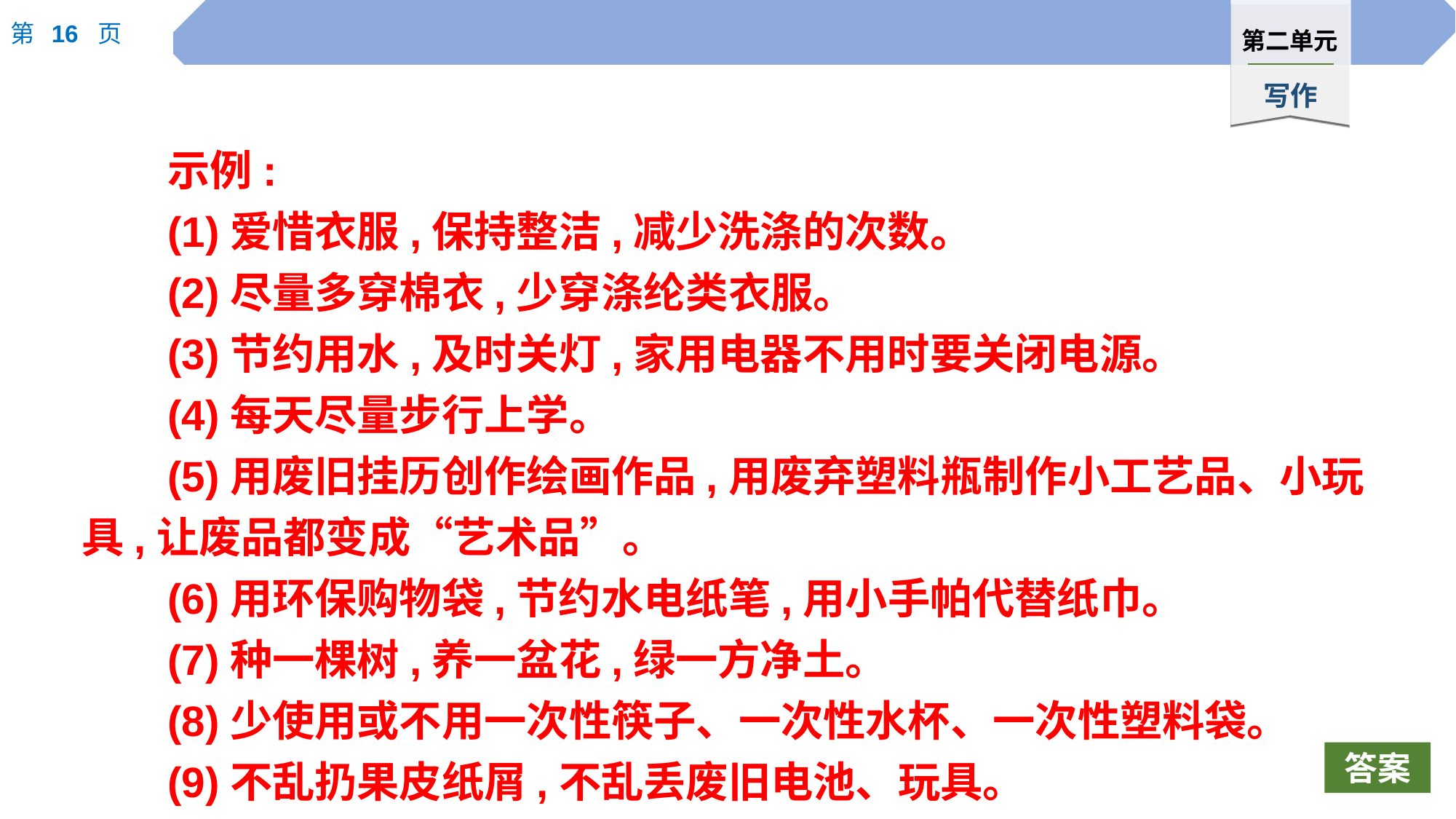

示例:
(1)爱惜衣服,保持整洁,减少洗涤的次数。
(2)尽量多穿棉衣,少穿涤纶类衣服。
(3)节约用水,及时关灯,家用电器不用时要关闭电源。
(4)每天尽量步行上学。
(5)用废旧挂历创作绘画作品,用废弃塑料瓶制作小工艺品、小玩具,让废品都变成“艺术品”。
(6)用环保购物袋,节约水电纸笔,用小手帕代替纸巾。
(7)种一棵树,养一盆花,绿一方净土。
(8)少使用或不用一次性筷子、一次性水杯、一次性塑料袋。
(9)不乱扔果皮纸屑,不乱丢废旧电池、玩具。
答案